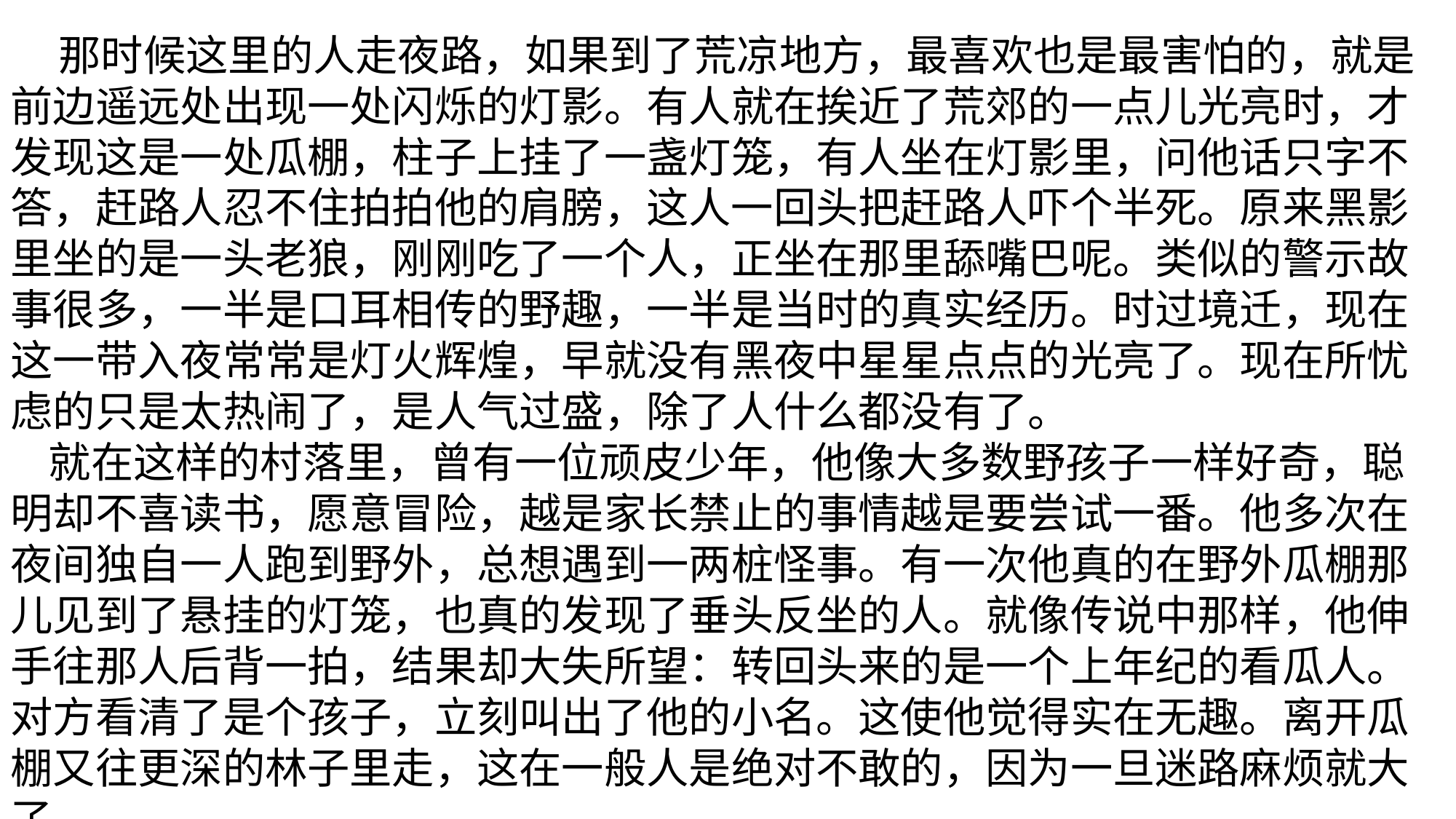

那时候这里的人走夜路，如果到了荒凉地方，最喜欢也是最害怕的，就是前边遥远处出现一处闪烁的灯影。有人就在挨近了荒郊的一点儿光亮时，才发现这是一处瓜棚，柱子上挂了一盏灯笼，有人坐在灯影里，问他话只字不答，赶路人忍不住拍拍他的肩膀，这人一回头把赶路人吓个半死。原来黑影里坐的是一头老狼，刚刚吃了一个人，正坐在那里舔嘴巴呢。类似的警示故事很多，一半是口耳相传的野趣，一半是当时的真实经历。时过境迁，现在这一带入夜常常是灯火辉煌，早就没有黑夜中星星点点的光亮了。现在所忧虑的只是太热闹了，是人气过盛，除了人什么都没有了。
    就在这样的村落里，曾有一位顽皮少年，他像大多数野孩子一样好奇，聪明却不喜读书，愿意冒险，越是家长禁止的事情越是要尝试一番。他多次在夜间独自一人跑到野外，总想遇到一两桩怪事。有一次他真的在野外瓜棚那儿见到了悬挂的灯笼，也真的发现了垂头反坐的人。就像传说中那样，他伸手往那人后背一拍，结果却大失所望：转回头来的是一个上年纪的看瓜人。对方看清了是个孩子，立刻叫出了他的小名。这使他觉得实在无趣。离开瓜棚又往更深的林子里走，这在一般人是绝对不敢的，因为一旦迷路麻烦就大了。